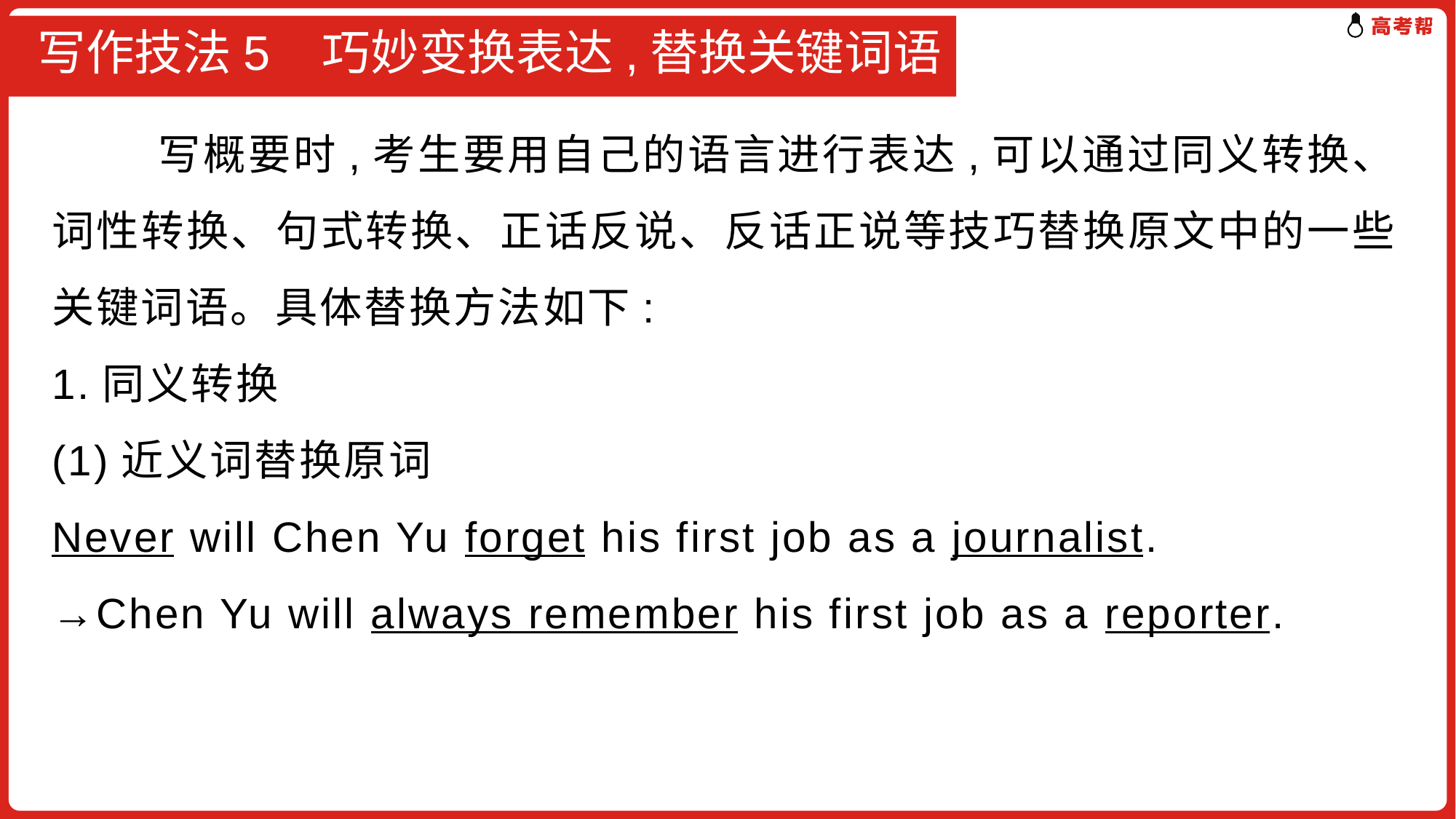

# 写作技法5   巧妙变换表达,替换关键词语
        写概要时,考生要用自己的语言进行表达,可以通过同义转换、词性转换、句式转换、正话反说、反话正说等技巧替换原文中的一些关键词语。具体替换方法如下:
1.同义转换
(1)近义词替换原词
Never will Chen Yu forget his first job as a journalist.
→Chen Yu will always remember his first job as a reporter.